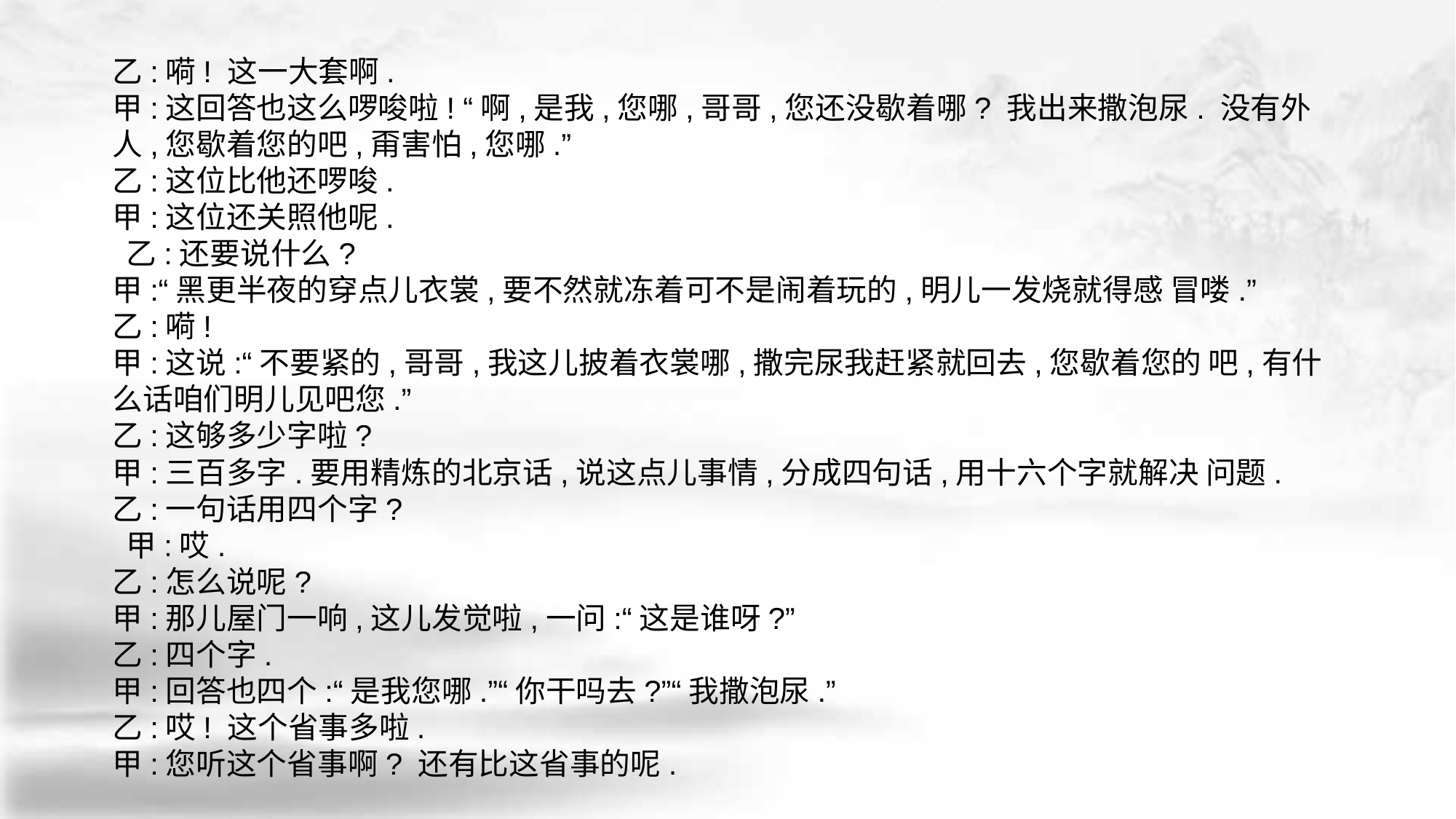

乙:嗬! 这一大套啊.
甲:这回答也这么啰唆啦! “啊,是我,您哪,哥哥,您还没歇着哪? 我出来撒泡尿. 没有外人,您歇着您的吧,甭害怕,您哪.”
乙:这位比他还啰唆.
甲:这位还关照他呢.
 乙:还要说什么?
甲:“黑更半夜的穿点儿衣裳,要不然就冻着可不是闹着玩的,明儿一发烧就得感 冒喽.”
乙:嗬!
甲:这说:“不要紧的,哥哥,我这儿披着衣裳哪,撒完尿我赶紧就回去,您歇着您的 吧,有什么话咱们明儿见吧您.”
乙:这够多少字啦?
甲:三百多字.要用精炼的北京话,说这点儿事情,分成四句话,用十六个字就解决 问题.
乙:一句话用四个字?
 甲:哎.
乙:怎么说呢?
甲:那儿屋门一响,这儿发觉啦,一问:“这是谁呀?”
乙:四个字.
甲:回答也四个:“是我您哪.”“你干吗去?”“我撒泡尿.”
乙:哎! 这个省事多啦.
甲:您听这个省事啊? 还有比这省事的呢.